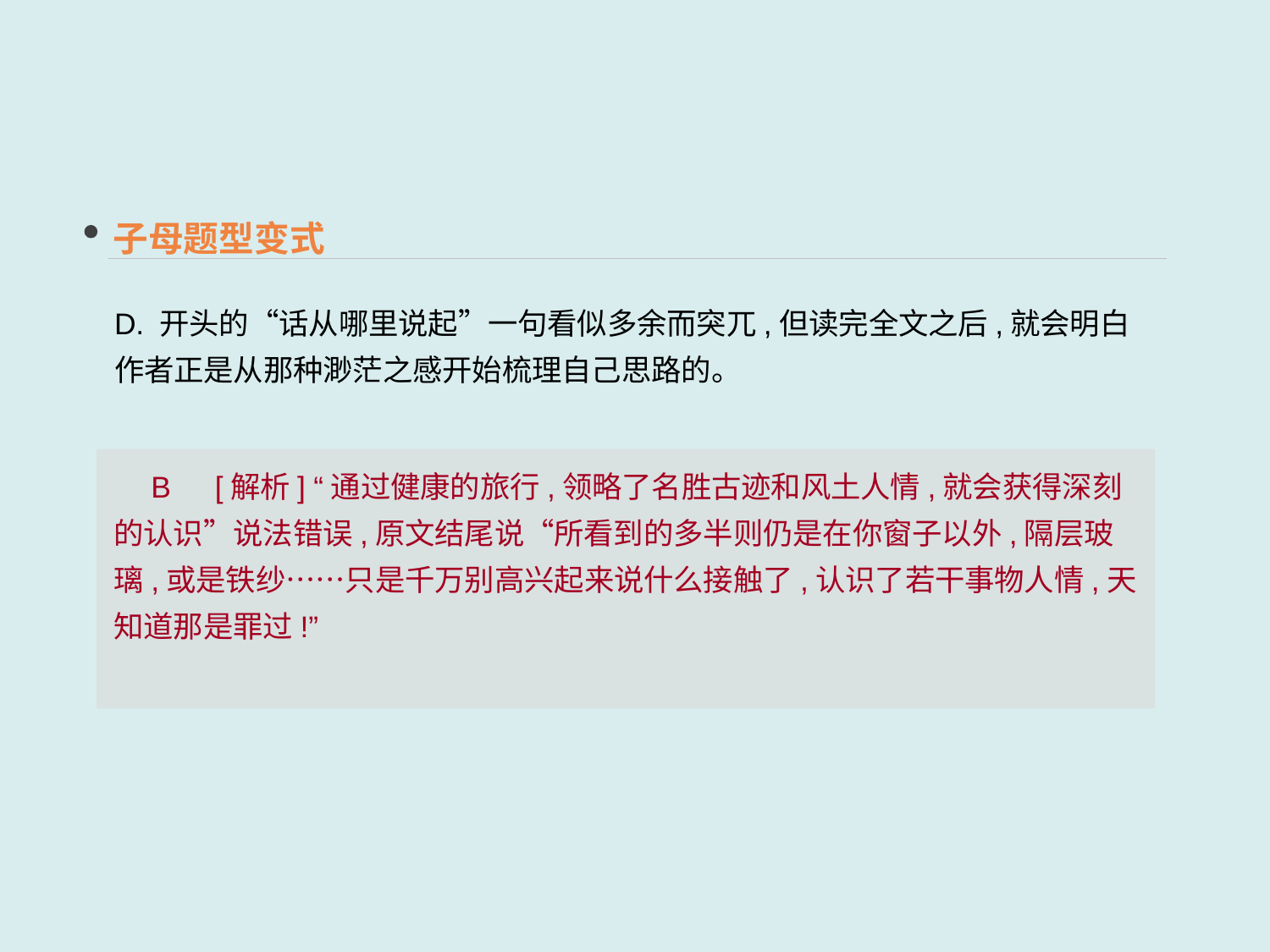

子母题型变式

D. 开头的“话从哪里说起”一句看似多余而突兀,但读完全文之后,就会明白作者正是从那种渺茫之感开始梳理自己思路的。

　B　[解析] “通过健康的旅行,领略了名胜古迹和风土人情,就会获得深刻的认识”说法错误,原文结尾说“所看到的多半则仍是在你窗子以外,隔层玻璃,或是铁纱……只是千万别高兴起来说什么接触了,认识了若干事物人情,天知道那是罪过!”